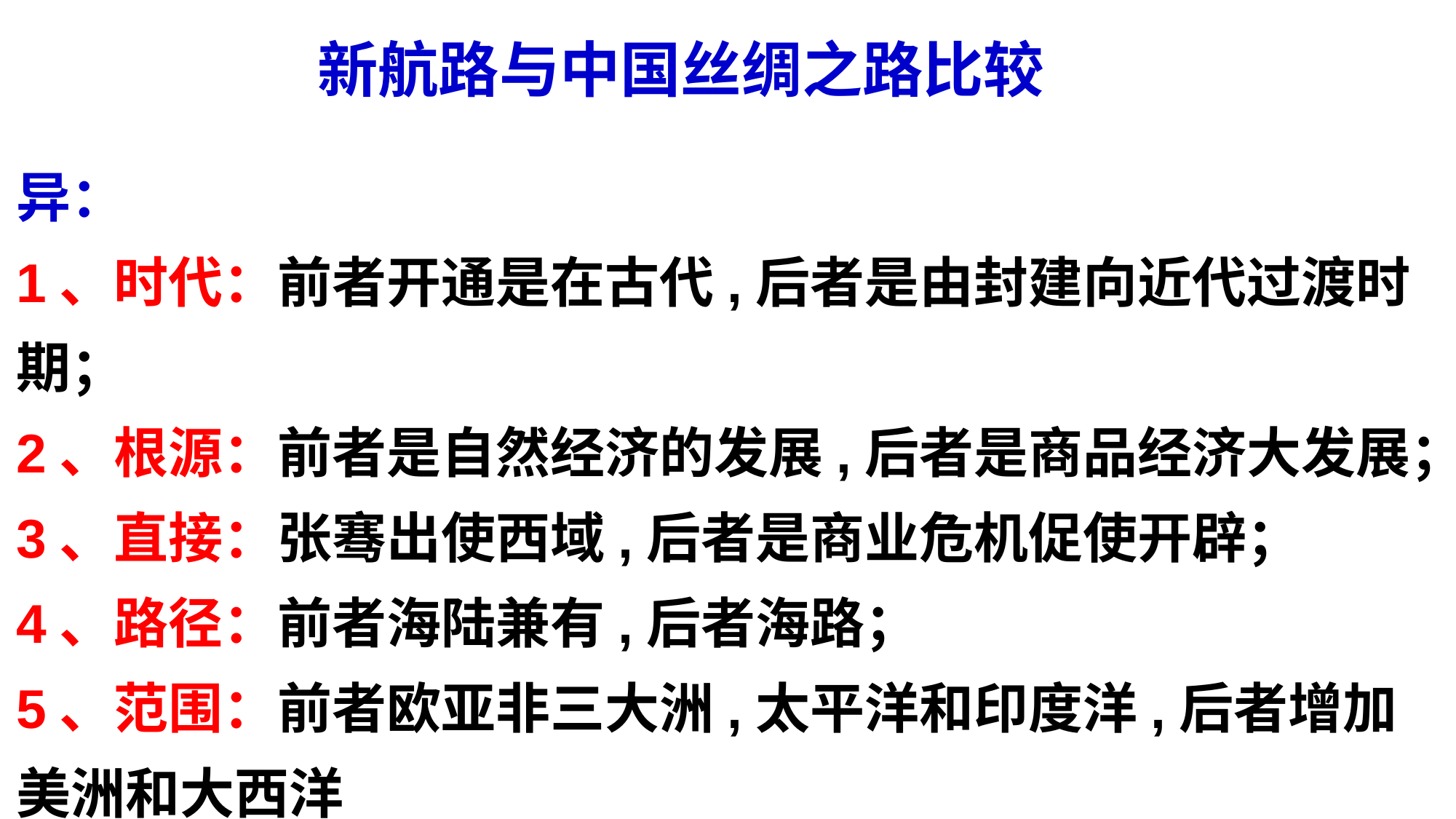

新航路与中国丝绸之路比较
异：
1、时代：前者开通是在古代,后者是由封建向近代过渡时期；
2、根源：前者是自然经济的发展,后者是商品经济大发展；
3、直接：张骞出使西域,后者是商业危机促使开辟；
4、路径：前者海陆兼有,后者海路；
5、范围：前者欧亚非三大洲,太平洋和印度洋,后者增加美洲和大西洋